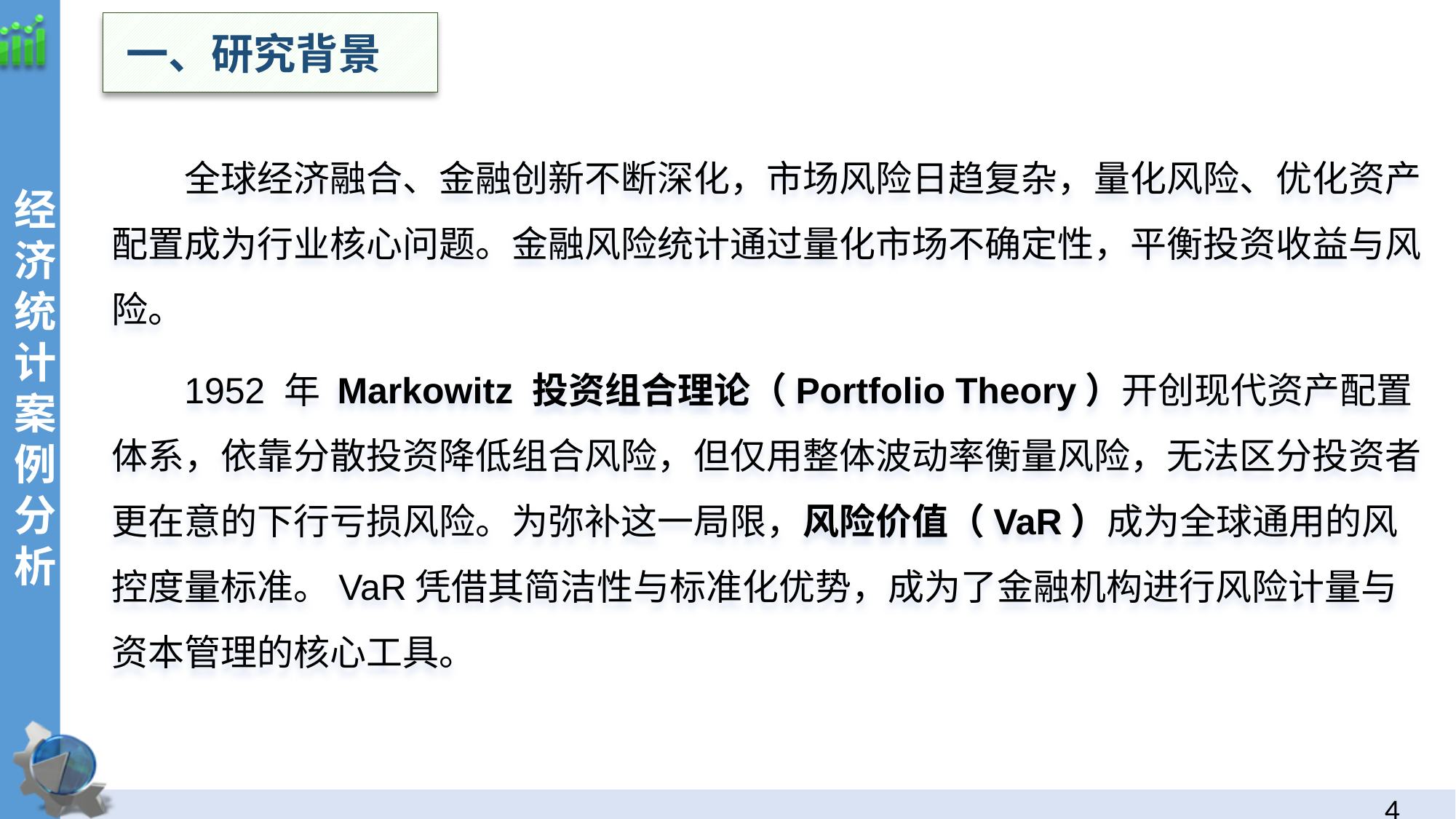

一、研究背景

全球经济融合、金融创新不断深化，市场风险日趋复杂，量化风险、优化资产配置成为行业核心问题。金融风险统计通过量化市场不确定性，平衡投资收益与风险。
1952 年 Markowitz 投资组合理论（Portfolio Theory）开创现代资产配置体系，依靠分散投资降低组合风险，但仅用整体波动率衡量风险，无法区分投资者更在意的下行亏损风险。为弥补这一局限，风险价值（VaR）成为全球通用的风控度量标准。VaR凭借其简洁性与标准化优势，成为了金融机构进行风险计量与资本管理的核心工具。
经济统计案例分析
4